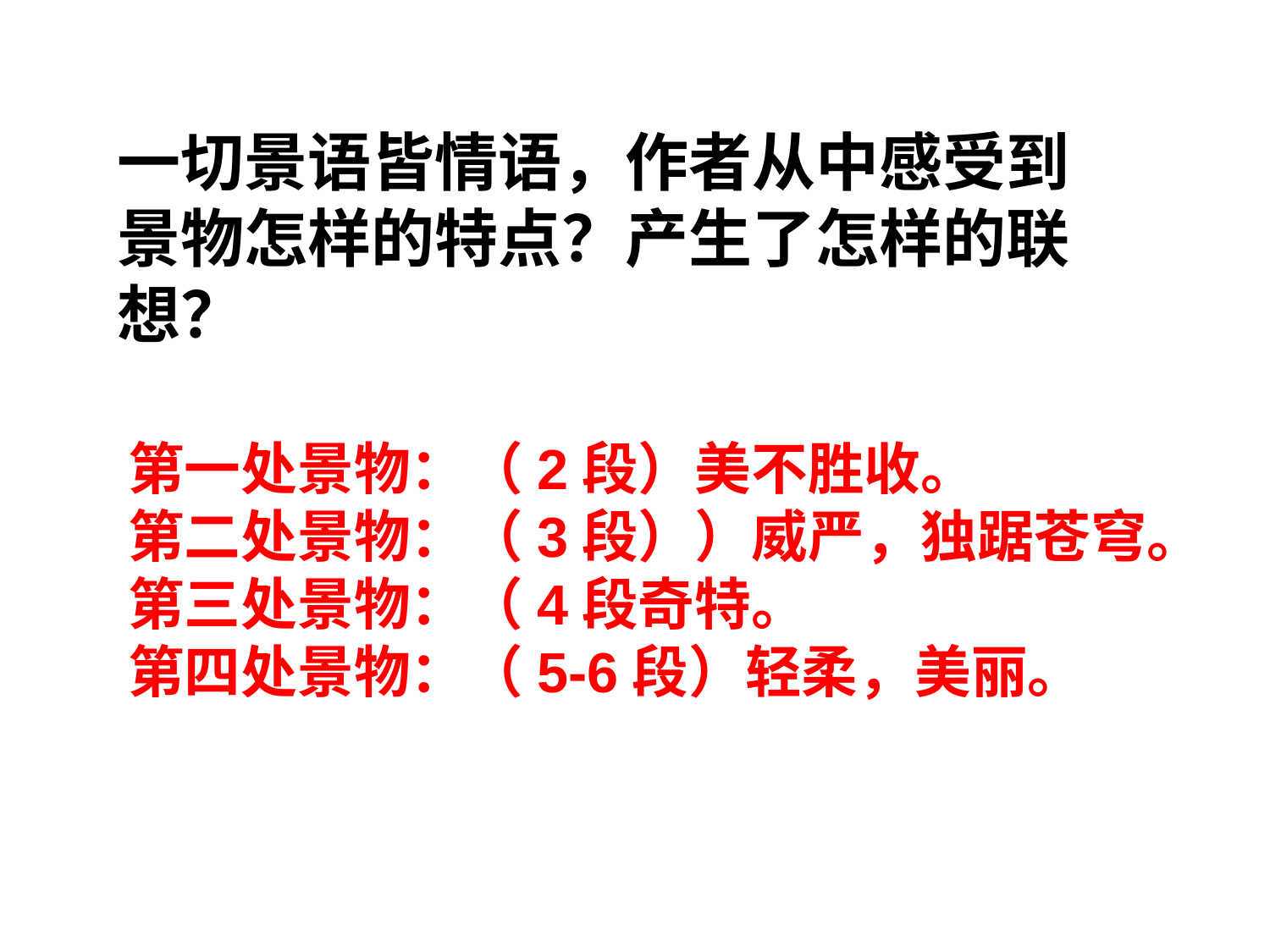

一切景语皆情语，作者从中感受到景物怎样的特点？产生了怎样的联想？
第一处景物：（2段）美不胜收。
第二处景物：（3段））威严，独踞苍穹。
第三处景物：（4段奇特。
第四处景物：（5-6段）轻柔，美丽。